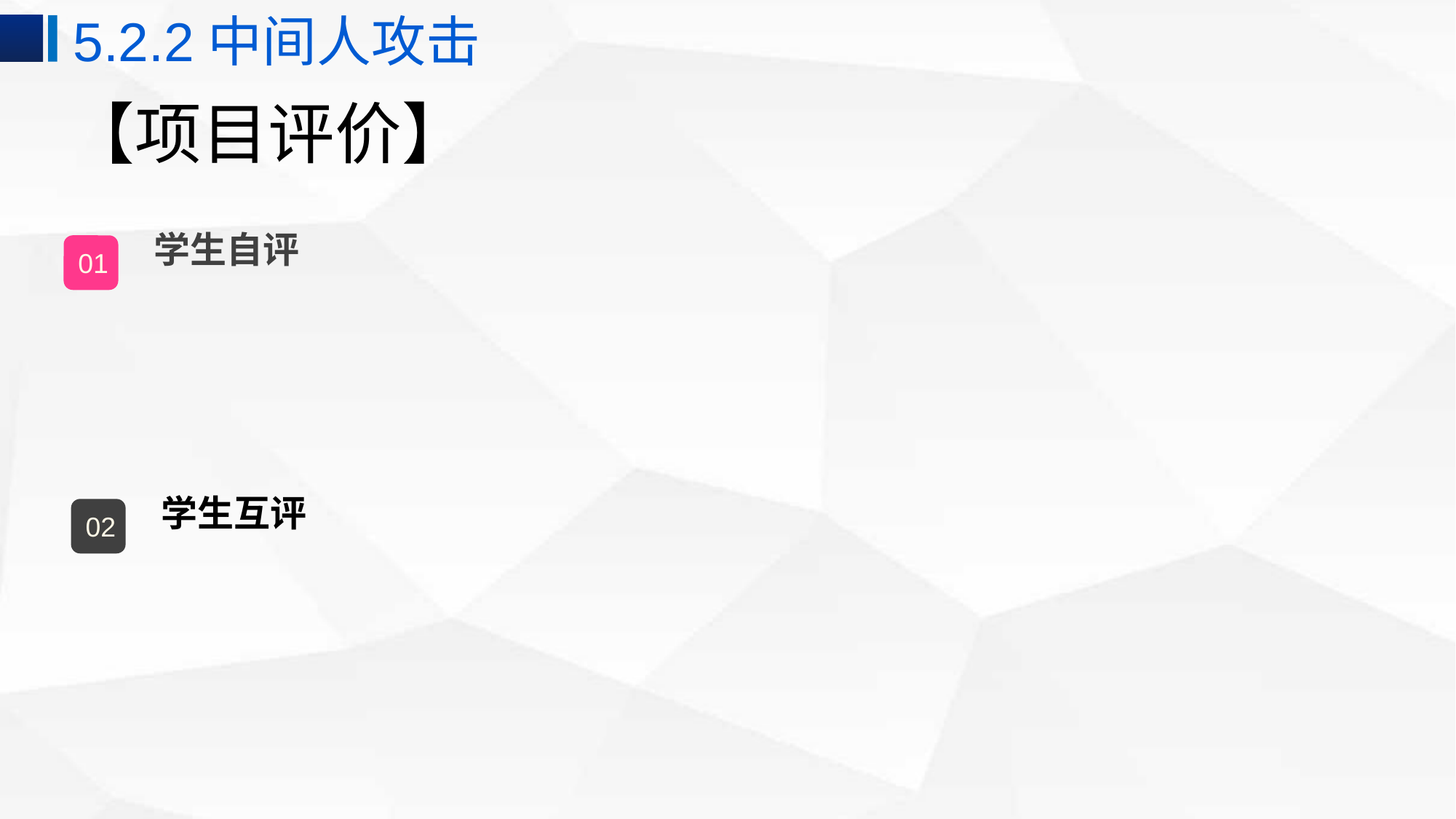

5.2.2中间人攻击

# 【项目评价】
学生自评

01

学生互评

02